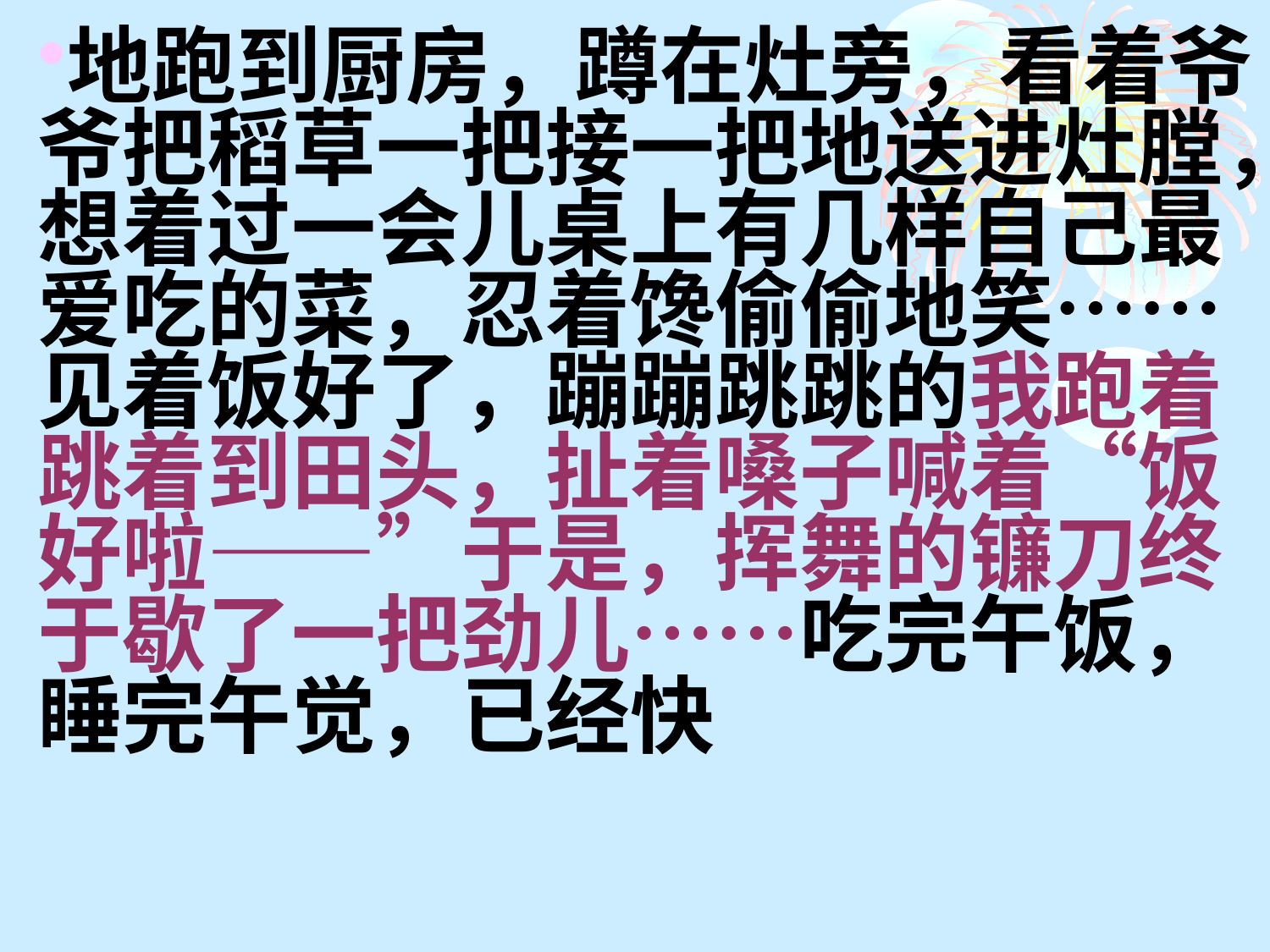

地跑到厨房，蹲在灶旁，看着爷爷把稻草一把接一把地送进灶膛，想着过一会儿桌上有几样自己最爱吃的菜，忍着馋偷偷地笑……见着饭好了，蹦蹦跳跳的我跑着跳着到田头，扯着嗓子喊着“饭好啦——”于是，挥舞的镰刀终于歇了一把劲儿……吃完午饭，睡完午觉，已经快